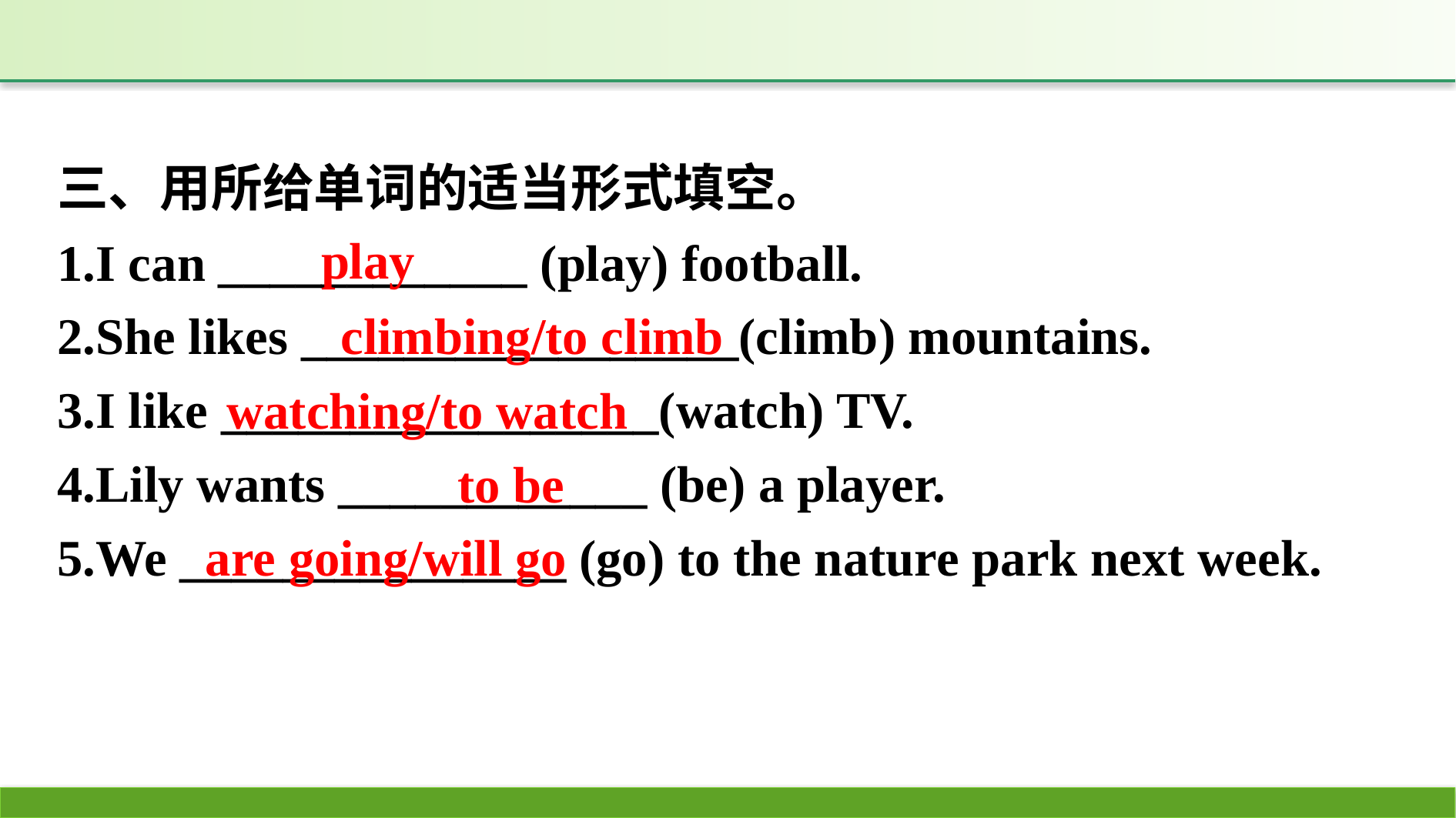

三、用所给单词的适当形式填空。
1.I can ____________ (play) football.
2.She likes _________________(climb) mountains.
3.I like _________________(watch) TV.
4.Lily wants ____________ (be) a player.
5.We _______________ (go) to the nature park next week.
play
climbing/to climb
watching/to watch
to be
are going/will go